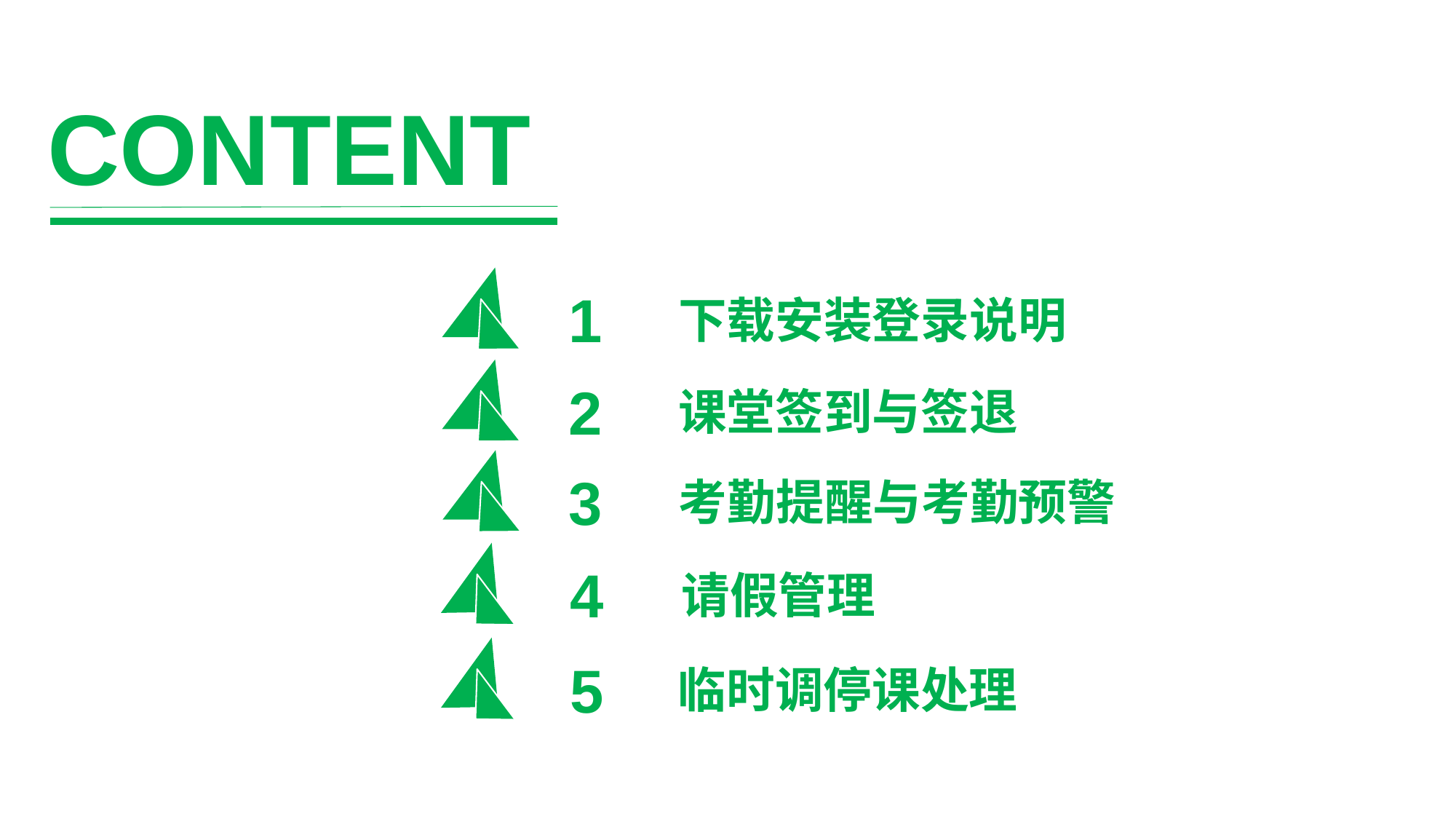

CONTENT

1
下载安装登录说明

2
课堂签到与签退

3
考勤提醒与考勤预警

4
请假管理

5
临时调停课处理